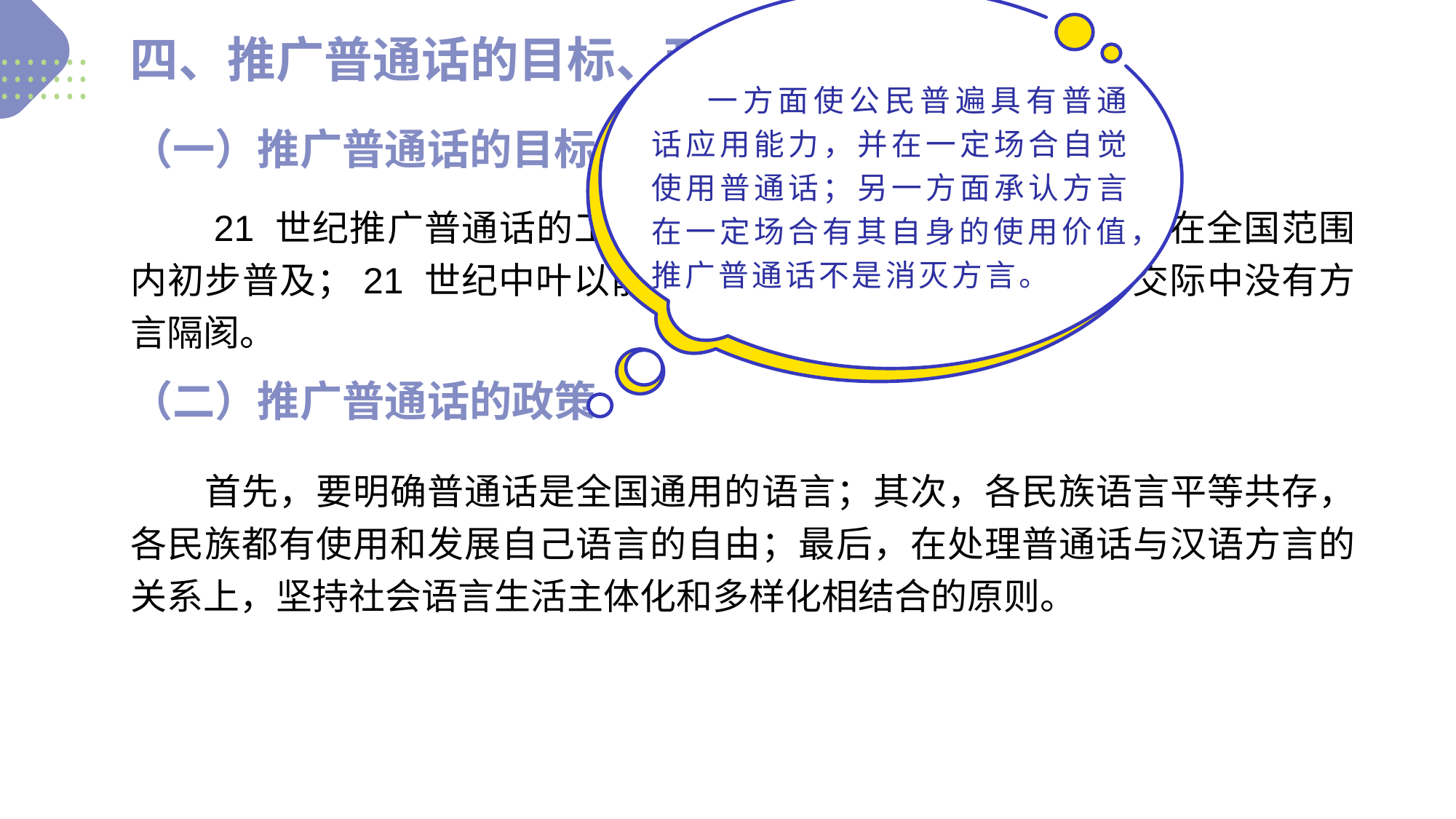

一方面使公民普遍具有普通话应用能力，并在一定场合自觉使用普通话；另一方面承认方言在一定场合有其自身的使用价值，推广普通话不是消灭方言。

四、推广普通话的目标、政策与工作思路

（一）推广普通话的目标
　　21 世纪推广普通话的工作目标是：2010 年以前，普通话在全国范围内初步普及；21 世纪中叶以前，普通话在全国范围内普及，交际中没有方言隔阂。
（二）推广普通话的政策
　　首先，要明确普通话是全国通用的语言；其次，各民族语言平等共存，各民族都有使用和发展自己语言的自由；最后，在处理普通话与汉语方言的关系上，坚持社会语言生活主体化和多样化相结合的原则。